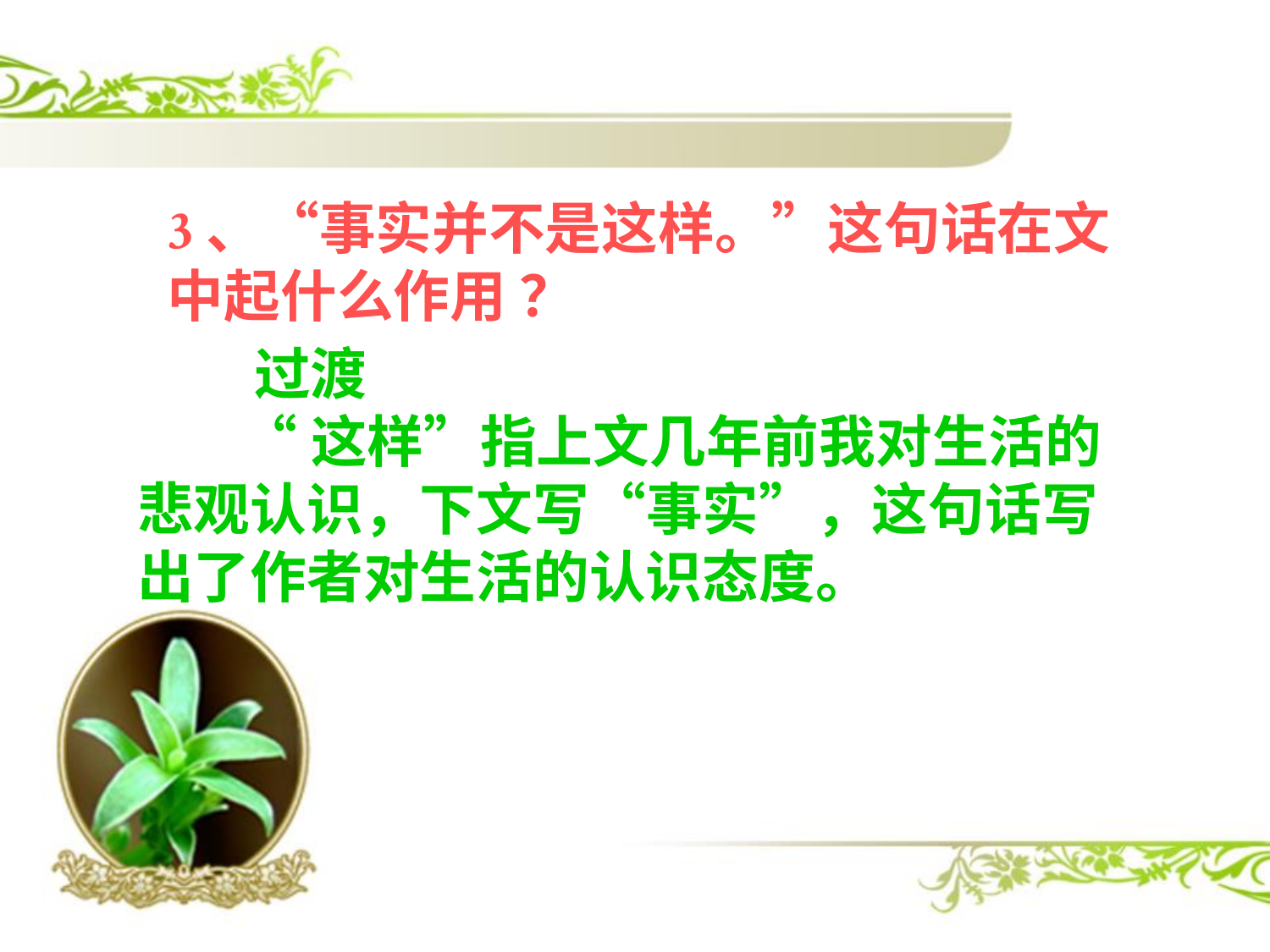

3、“事实并不是这样。”这句话在文中起什么作用 ？
        过渡
        “这样”指上文几年前我对生活的悲观认识，下文写“事实”，这句话写出了作者对生活的认识态度。